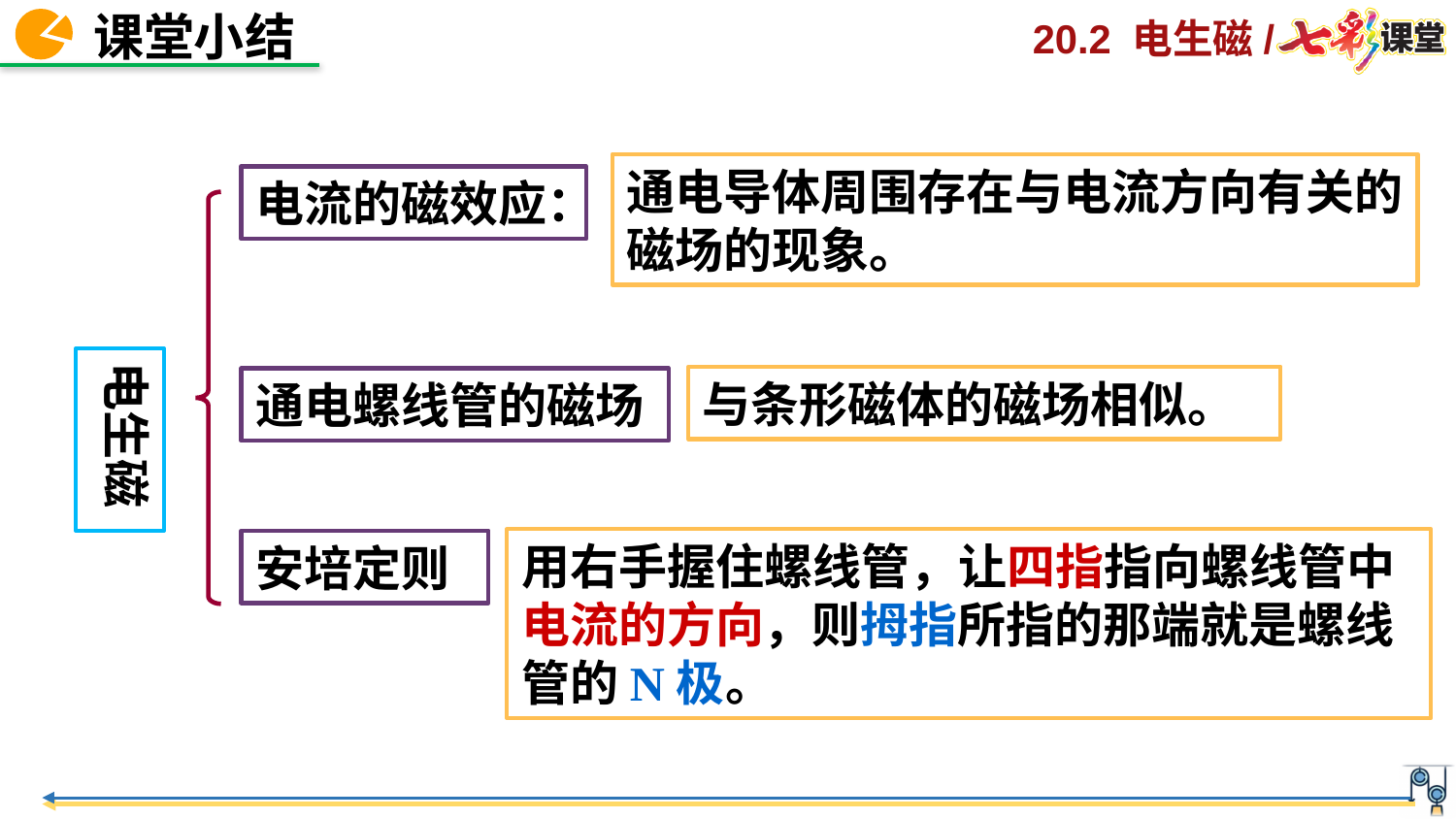

通电导体周围存在与电流方向有关的磁场的现象。
电流的磁效应：

电生磁
与条形磁体的磁场相似。
通电螺线管的磁场
用右手握住螺线管，让四指指向螺线管中电流的方向，则拇指所指的那端就是螺线管的N极。
安培定则